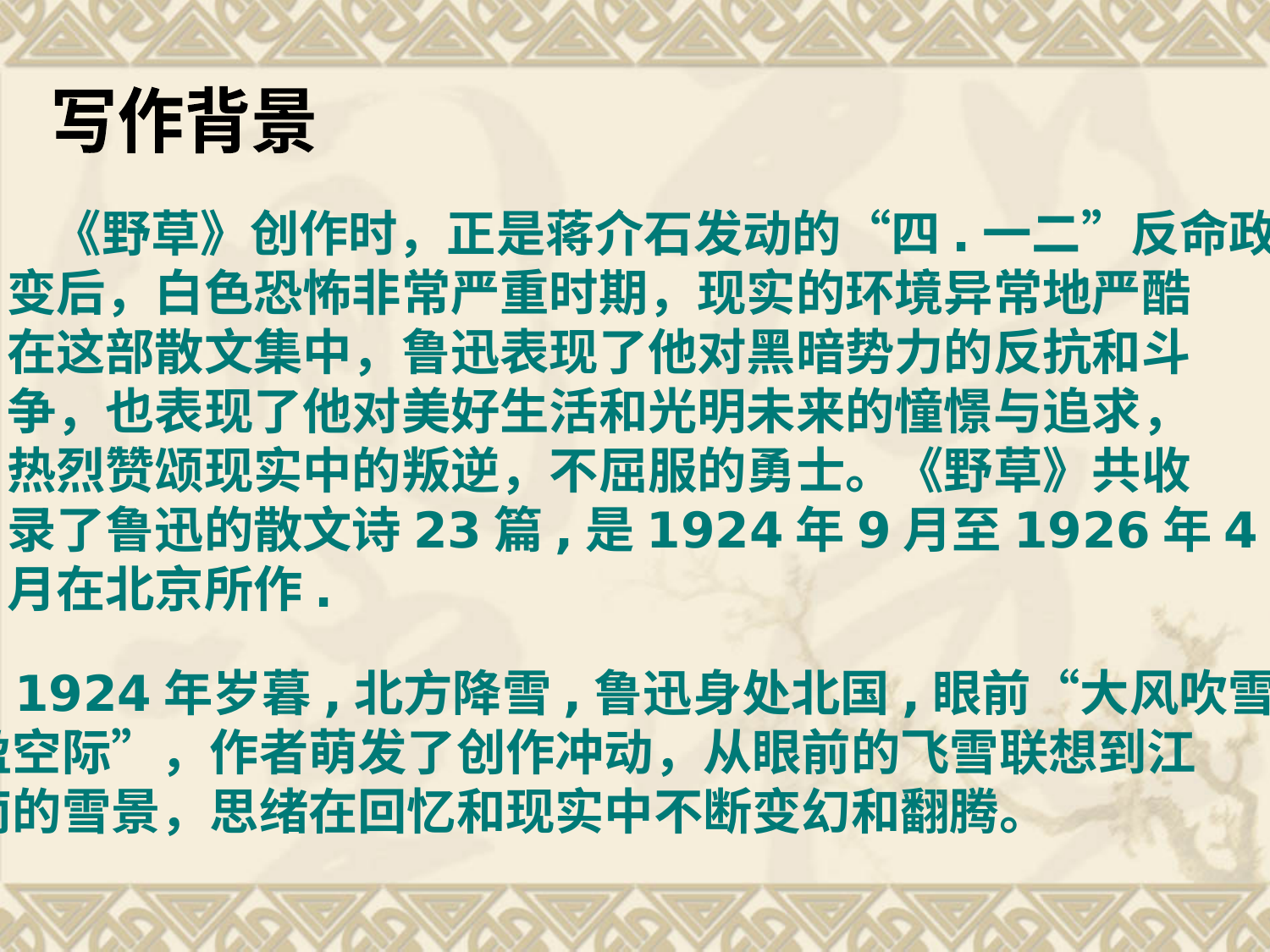

写作背景
   《野草》创作时，正是蒋介石发动的“四.一二”反命政
变后，白色恐怖非常严重时期，现实的环境异常地严酷
在这部散文集中，鲁迅表现了他对黑暗势力的反抗和斗
争，也表现了他对美好生活和光明未来的憧憬与追求，
热烈赞颂现实中的叛逆，不屈服的勇士。《野草》共收
录了鲁迅的散文诗23篇,是1924年9月至1926年4
月在北京所作.
   1924年岁暮,北方降雪,鲁迅身处北国,眼前“大风吹雪
盈空际”，作者萌发了创作冲动，从眼前的飞雪联想到江
南的雪景，思绪在回忆和现实中不断变幻和翻腾。